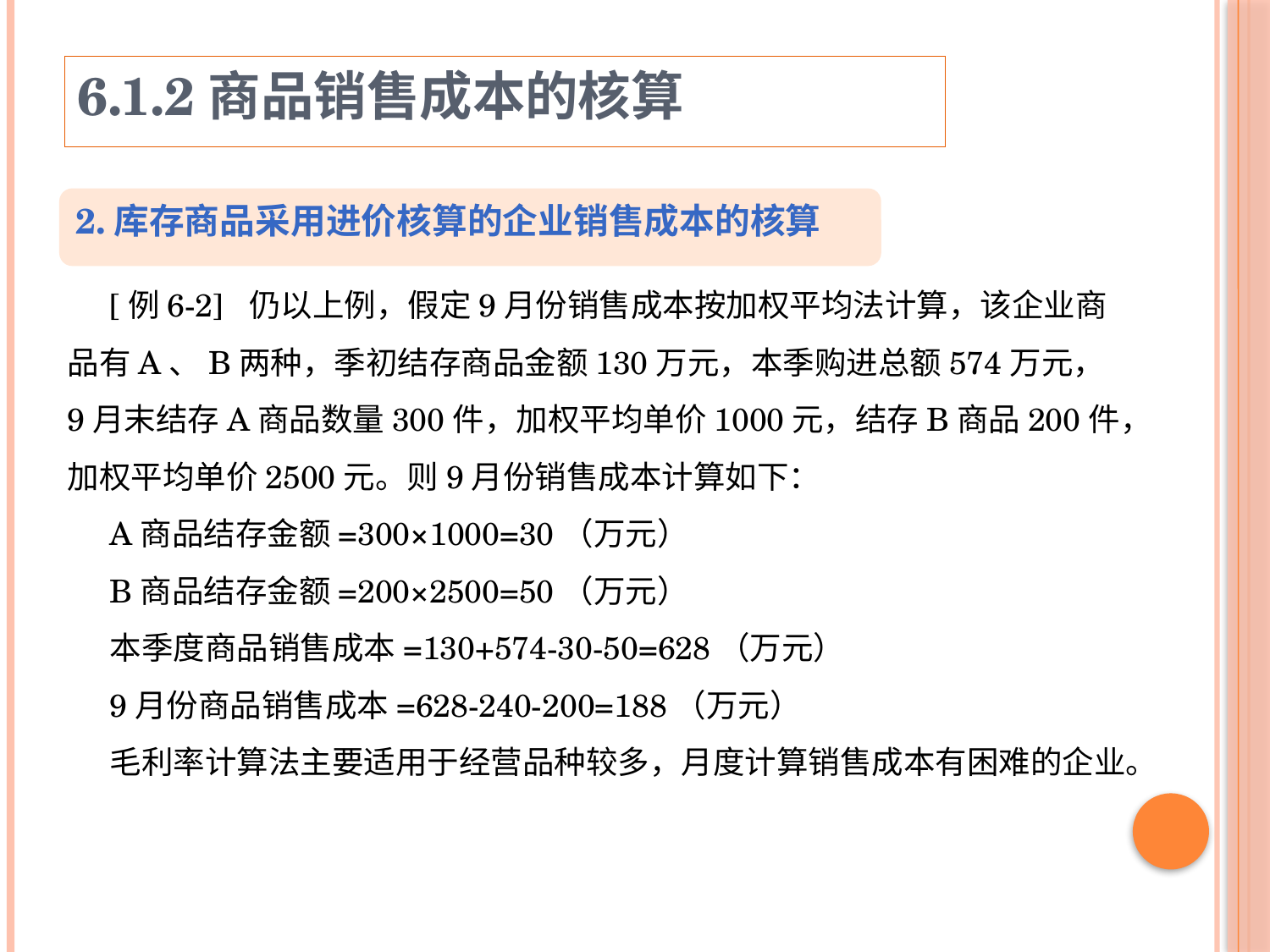

6.1.2商品销售成本的核算
2.库存商品采用进价核算的企业销售成本的核算
[例6-2]  仍以上例，假定9月份销售成本按加权平均法计算，该企业商品有A、B两种，季初结存商品金额130万元，本季购进总额574万元，9月末结存A商品数量300件，加权平均单价1000元，结存B商品200件，加权平均单价2500元。则9月份销售成本计算如下：
A商品结存金额=300×1000=30（万元）
B商品结存金额=200×2500=50（万元）
本季度商品销售成本=130+574-30-50=628（万元）
9月份商品销售成本=628-240-200=188（万元）
毛利率计算法主要适用于经营品种较多，月度计算销售成本有困难的企业。